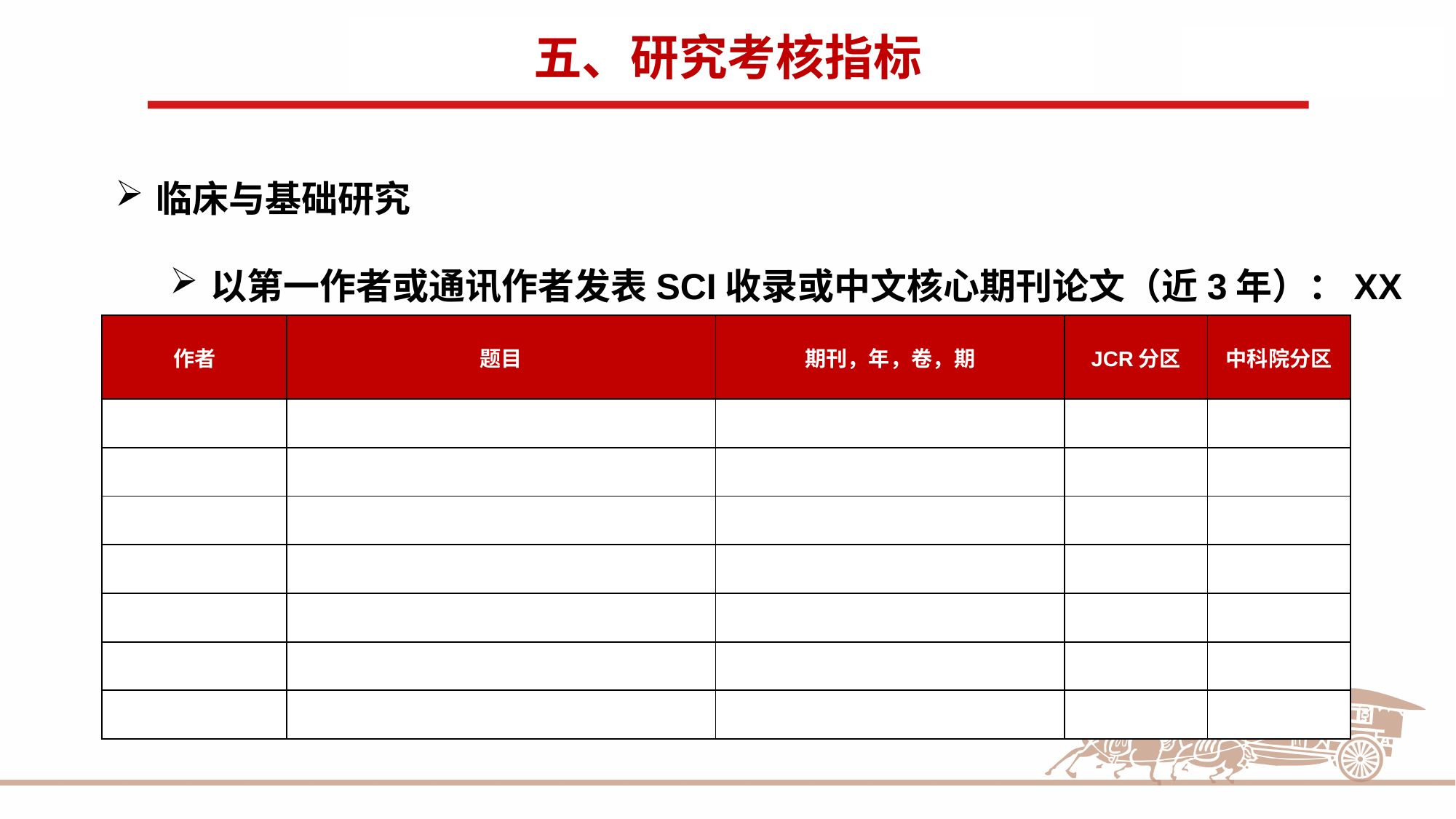

五、研究考核指标
临床与基础研究
以第一作者或通讯作者发表SCI收录或中文核心期刊论文（近3年）：XX篇
| 作者 | 题目 | 期刊，年，卷，期 | JCR分区 | 中科院分区 |
| --- | --- | --- | --- | --- |
|  |  |  |  |  |
|  |  |  |  |  |
|  |  |  |  |  |
|  |  |  |  |  |
|  |  |  |  |  |
|  |  |  |  |  |
|  |  |  |  |  |